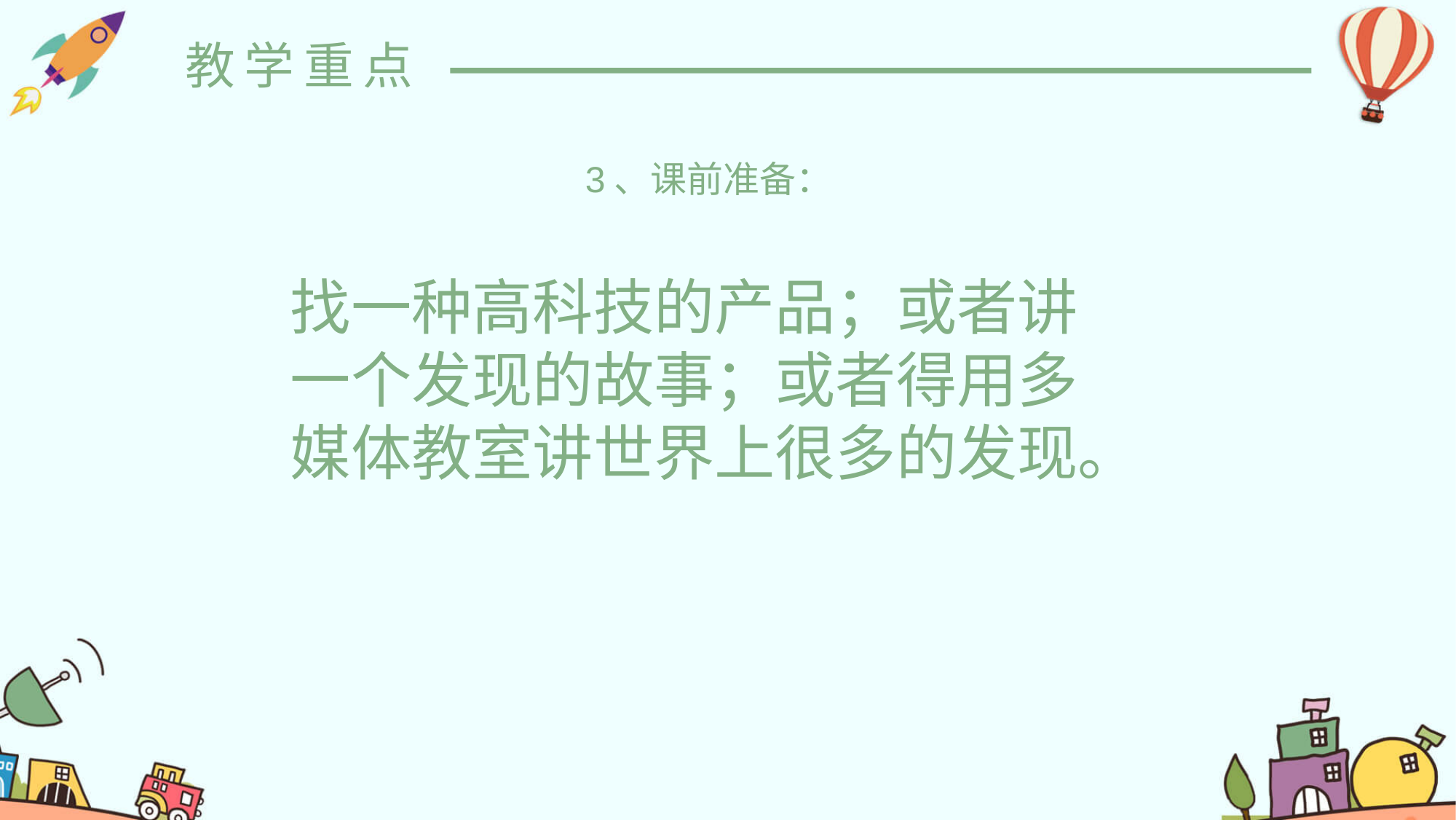

教学重点

3、课前准备：
找一种高科技的产品；或者讲一个发现的故事；或者得用多媒体教室讲世界上很多的发现。